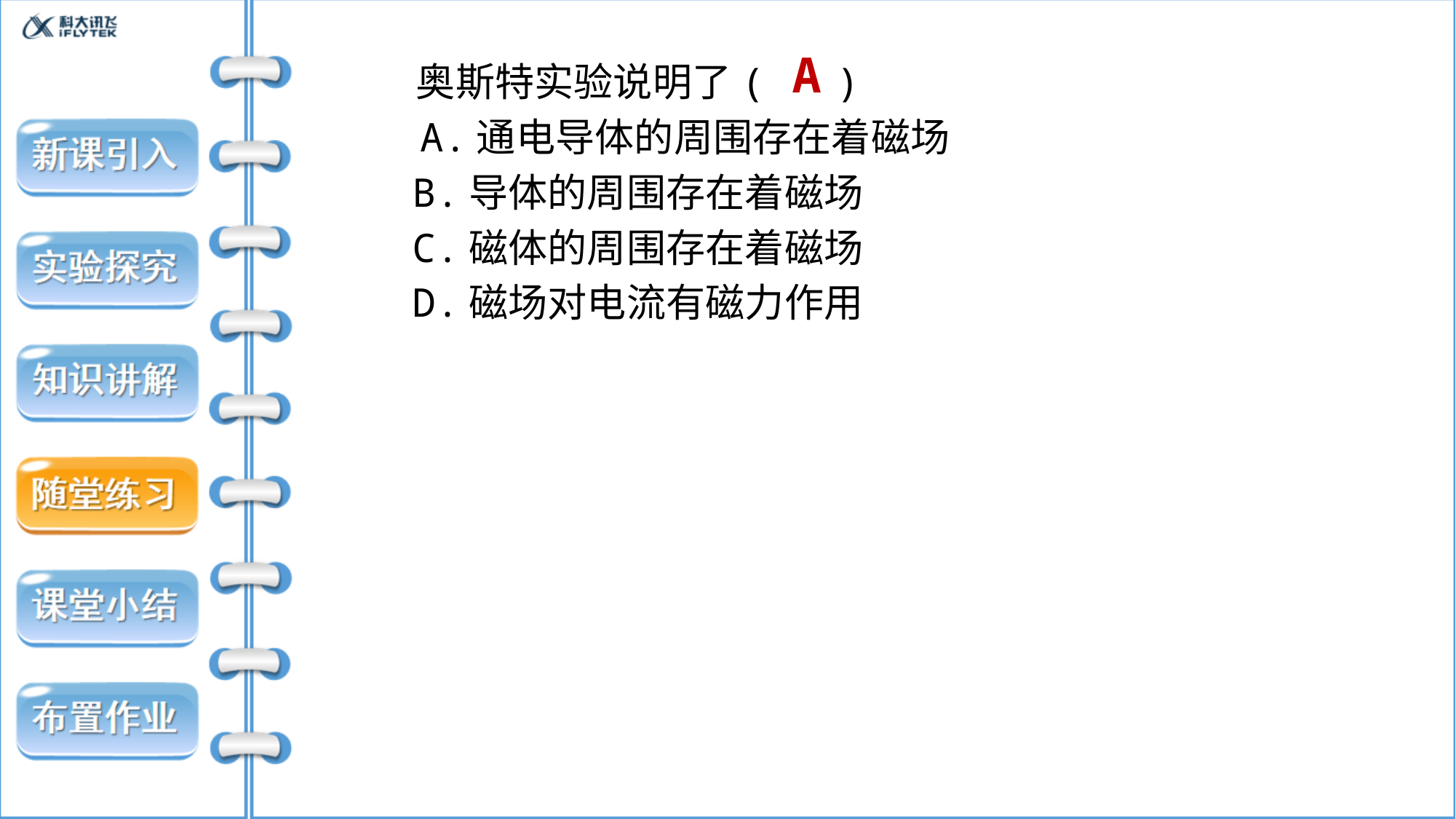

A
奥斯特实验说明了(   )
    A.通电导体的周围存在着磁场
B.导体的周围存在着磁场
C.磁体的周围存在着磁场
D.磁场对电流有磁力作用